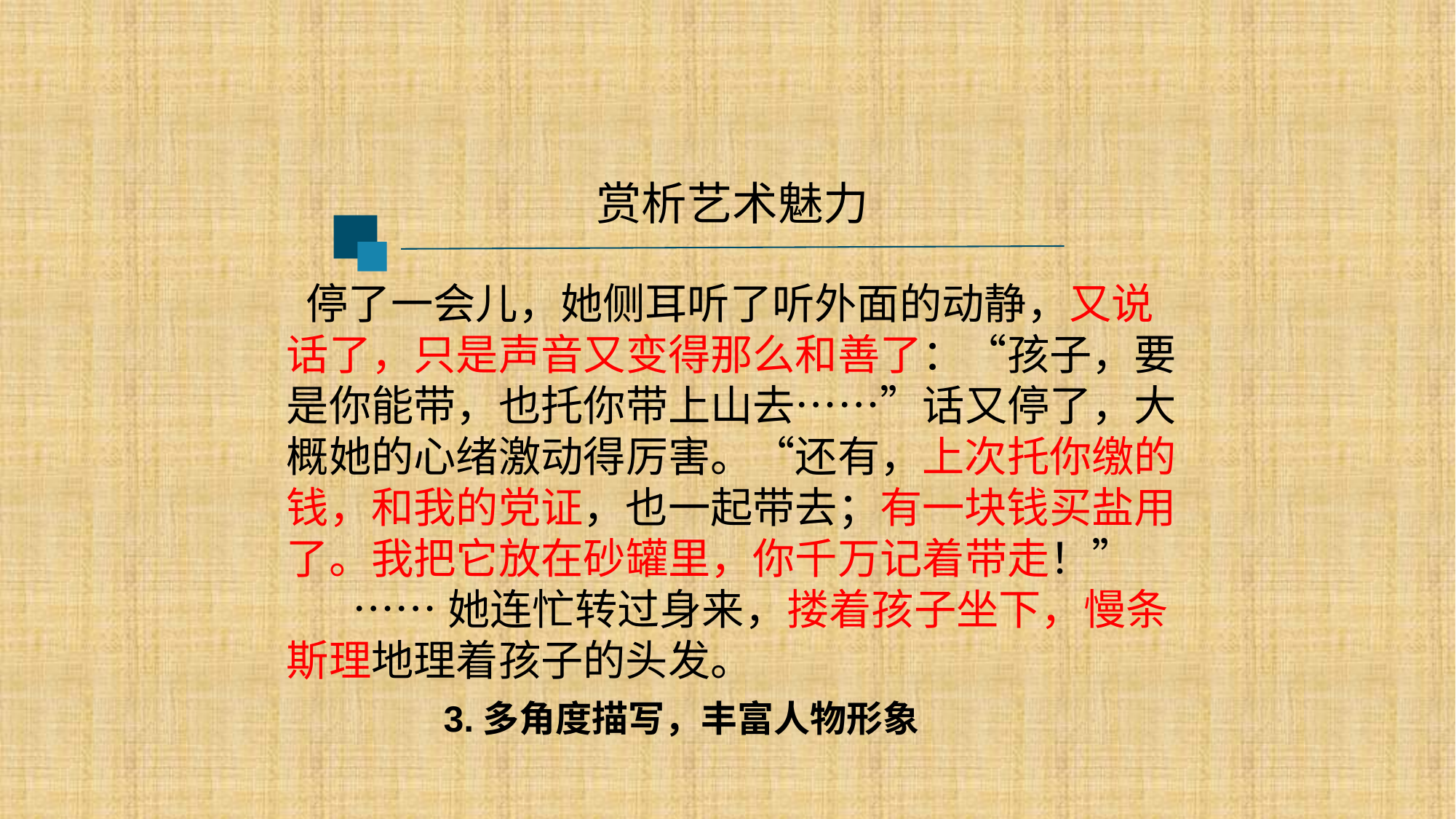

赏析艺术魅力

 停了一会儿，她侧耳听了听外面的动静，又说话了，只是声音又变得那么和善了：“孩子，要是你能带，也托你带上山去……”话又停了，大概她的心绪激动得厉害。“还有，上次托你缴的钱，和我的党证，也一起带去；有一块钱买盐用了。我把它放在砂罐里，你千万记着带走！”
       ……她连忙转过身来，搂着孩子坐下，慢条斯理地理着孩子的头发。

3.多角度描写，丰富人物形象